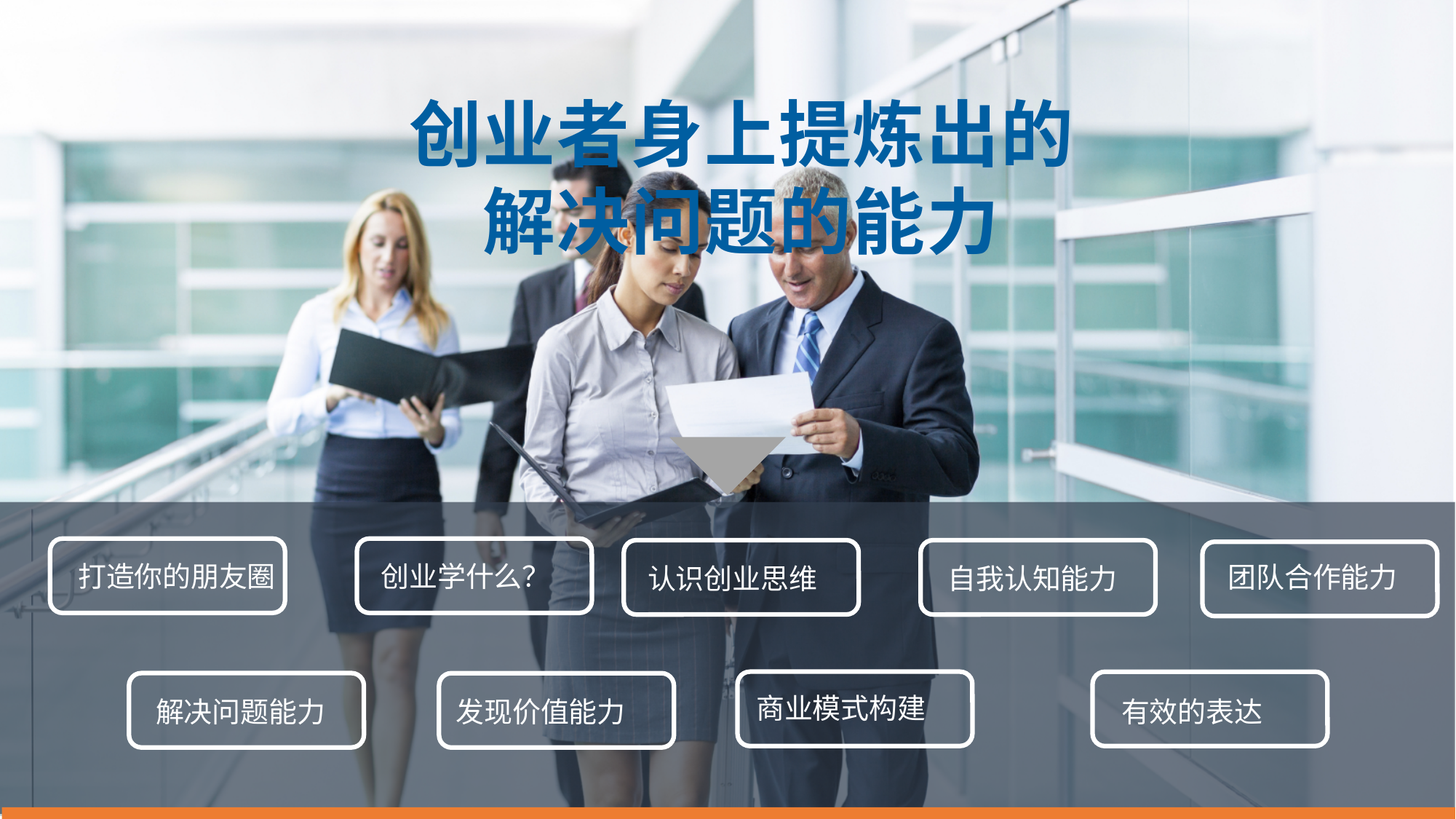

创业者身上提炼出的
解决问题的能力

打造你的朋友圈
创业学什么？
团队合作能力
认识创业思维
自我认知能力
商业模式构建
有效的表达
解决问题能力
发现价值能力